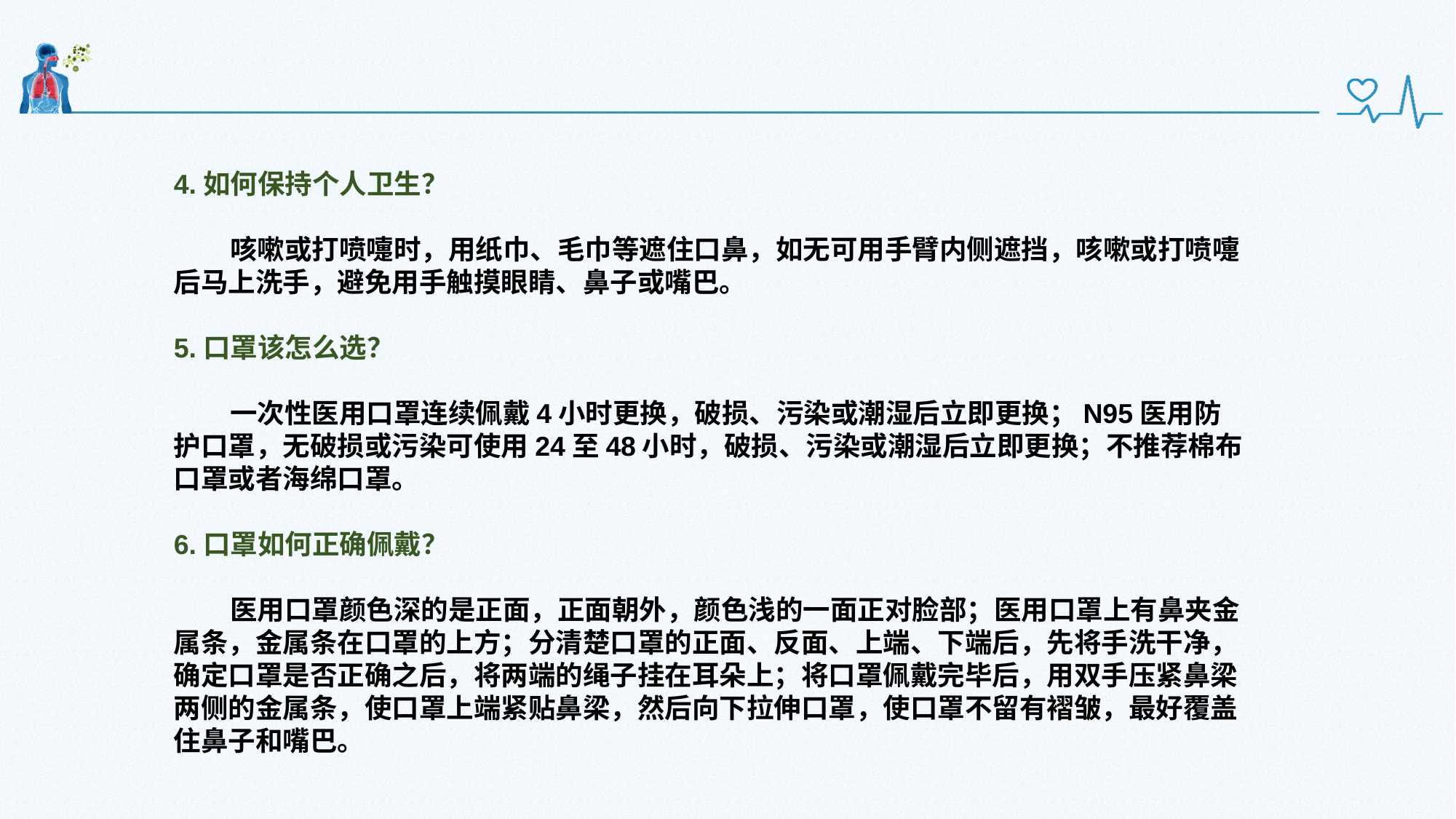

4.如何保持个人卫生？

        咳嗽或打喷嚏时，用纸巾、毛巾等遮住口鼻，如无可用手臂内侧遮挡，咳嗽或打喷嚏后马上洗手，避免用手触摸眼睛、鼻子或嘴巴。

5.口罩该怎么选？

        一次性医用口罩连续佩戴4小时更换，破损、污染或潮湿后立即更换；N95医用防护口罩，无破损或污染可使用24至48小时，破损、污染或潮湿后立即更换；不推荐棉布口罩或者海绵口罩。

6.口罩如何正确佩戴？

        医用口罩颜色深的是正面，正面朝外，颜色浅的一面正对脸部；医用口罩上有鼻夹金属条，金属条在口罩的上方；分清楚口罩的正面、反面、上端、下端后，先将手洗干净，确定口罩是否正确之后，将两端的绳子挂在耳朵上；将口罩佩戴完毕后，用双手压紧鼻梁两侧的金属条，使口罩上端紧贴鼻梁，然后向下拉伸口罩，使口罩不留有褶皱，最好覆盖住鼻子和嘴巴。